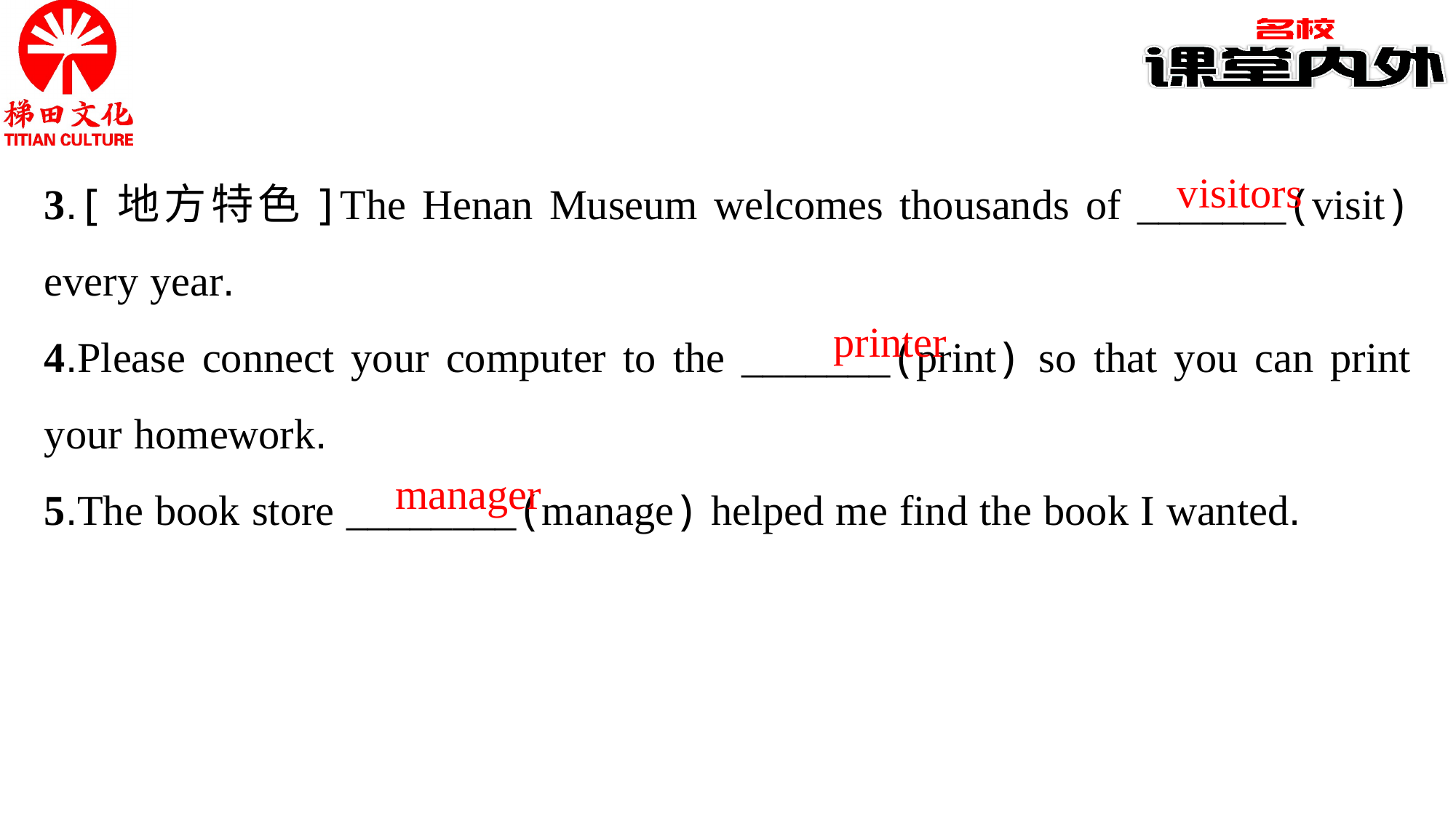

3.[地方特色]The Henan Museum welcomes thousands of _______(visit) every year.
4.Please connect your computer to the _______(print) so that you can print your homework.
5.The book store ________(manage) helped me find the book I wanted.
visitors
printer
manager